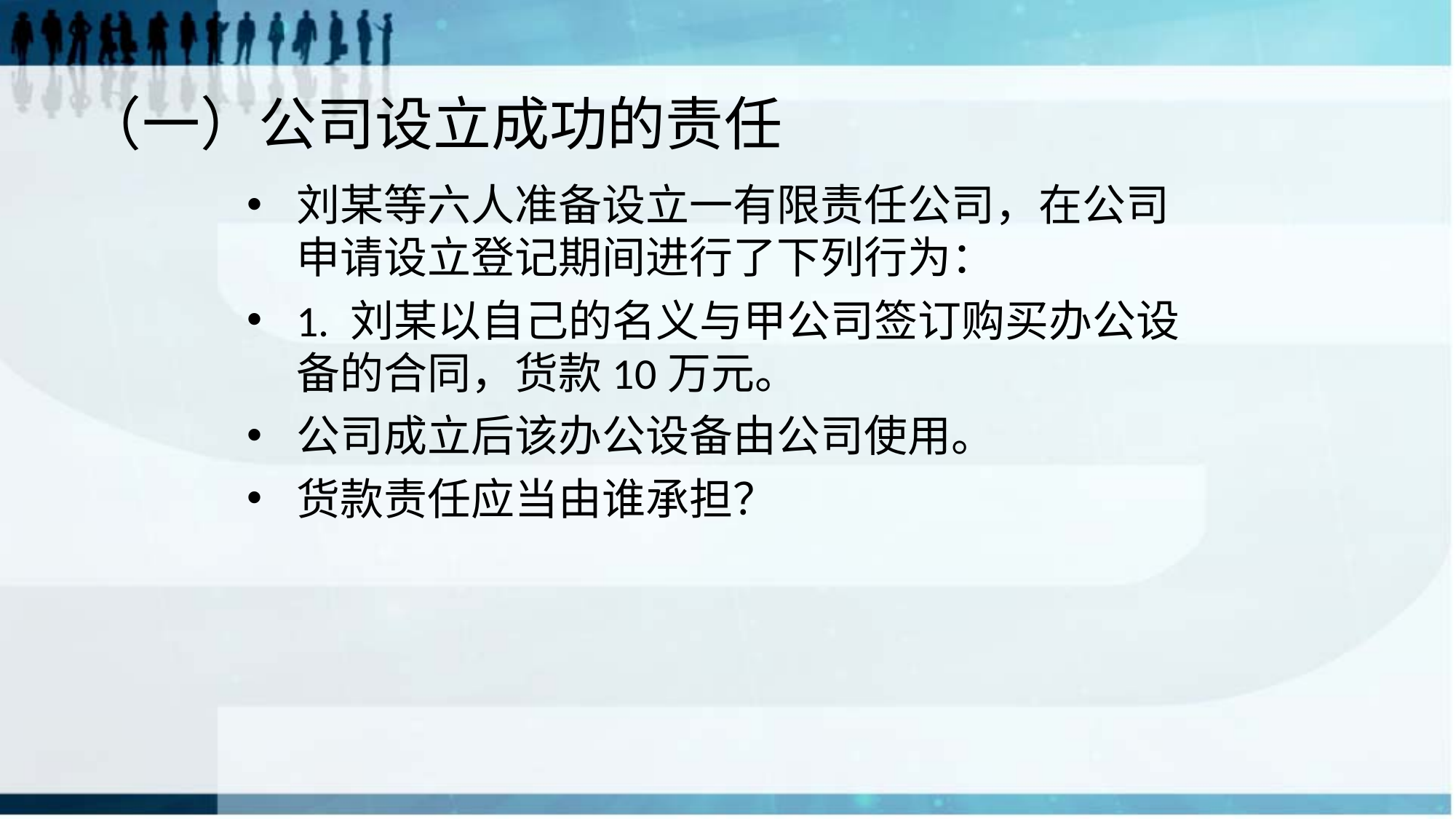

# （一）公司设立成功的责任

刘某等六人准备设立一有限责任公司，在公司申请设立登记期间进行了下列行为：
1. 刘某以自己的名义与甲公司签订购买办公设备的合同，货款10万元。
公司成立后该办公设备由公司使用。
货款责任应当由谁承担？